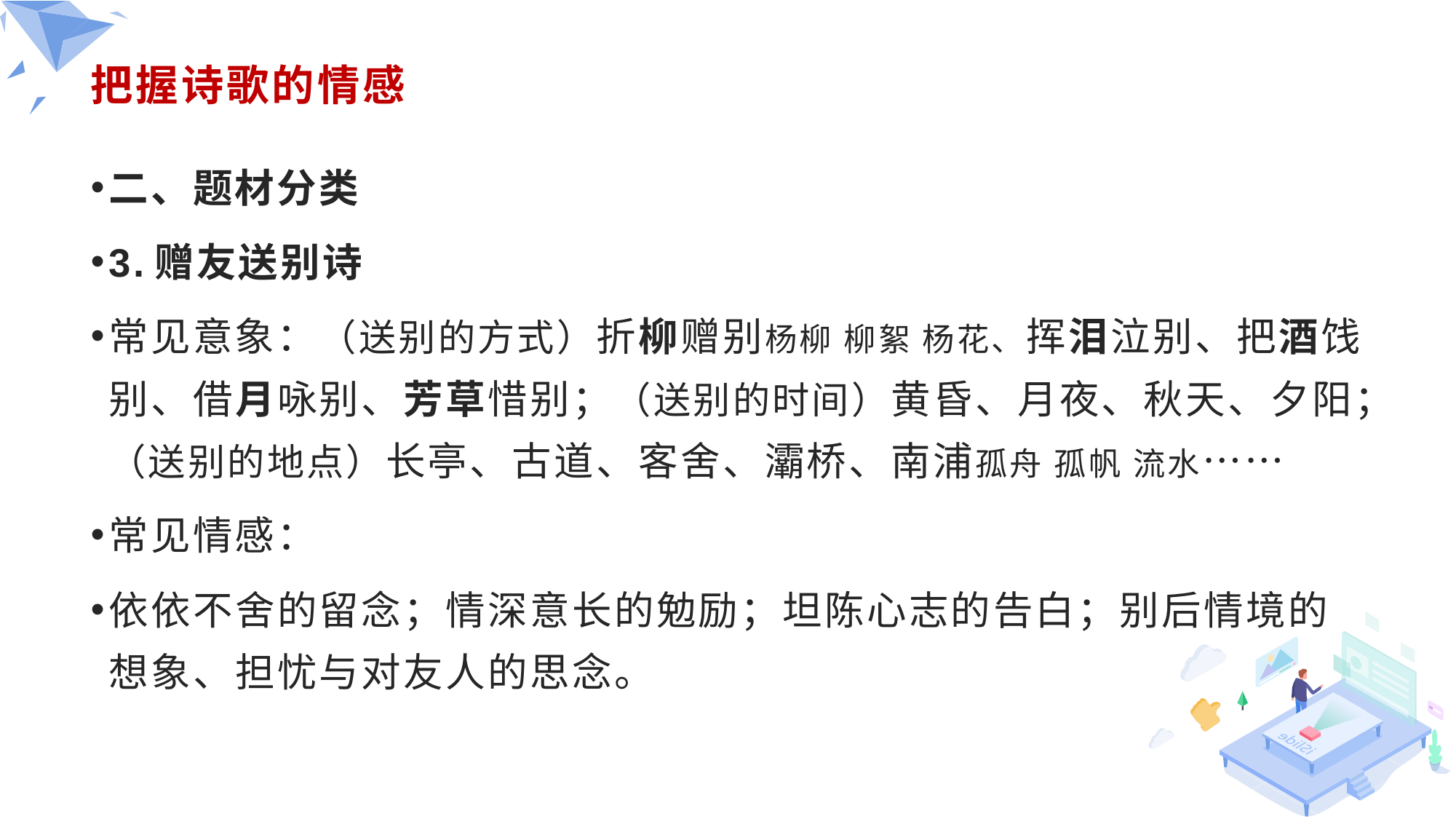

# 把握诗歌的情感
二、题材分类
3.赠友送别诗
常见意象：（送别的方式）折柳赠别杨柳 柳絮 杨花、挥泪泣别、把酒饯别、借月咏别、芳草惜别；（送别的时间）黄昏、月夜、秋天、夕阳；（送别的地点）长亭、古道、客舍、灞桥、南浦孤舟 孤帆 流水……
常见情感：
依依不舍的留念；情深意长的勉励；坦陈心志的告白；别后情境的想象、担忧与对友人的思念。